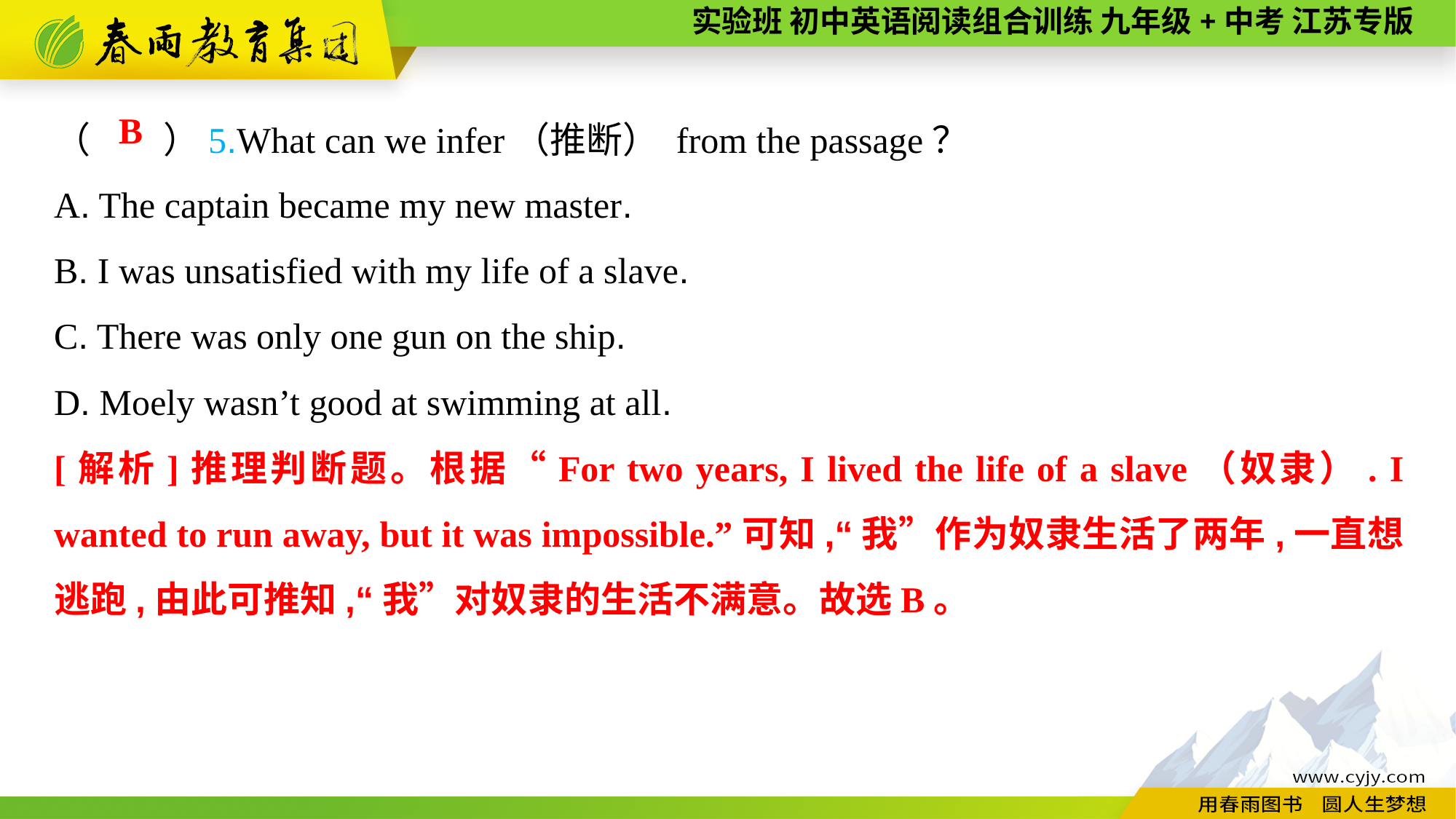

（　　）5.What can we infer（推断） from the passage？
A. The captain became my new master.
B. I was unsatisfied with my life of a slave.
C. There was only one gun on the ship.
D. Moely wasn’t good at swimming at all.
B
[解析]推理判断题。根据“For two years, I lived the life of a slave（奴隶）. I wanted to run away, but it was impossible.”可知,“我”作为奴隶生活了两年,一直想逃跑,由此可推知,“我”对奴隶的生活不满意。故选B。